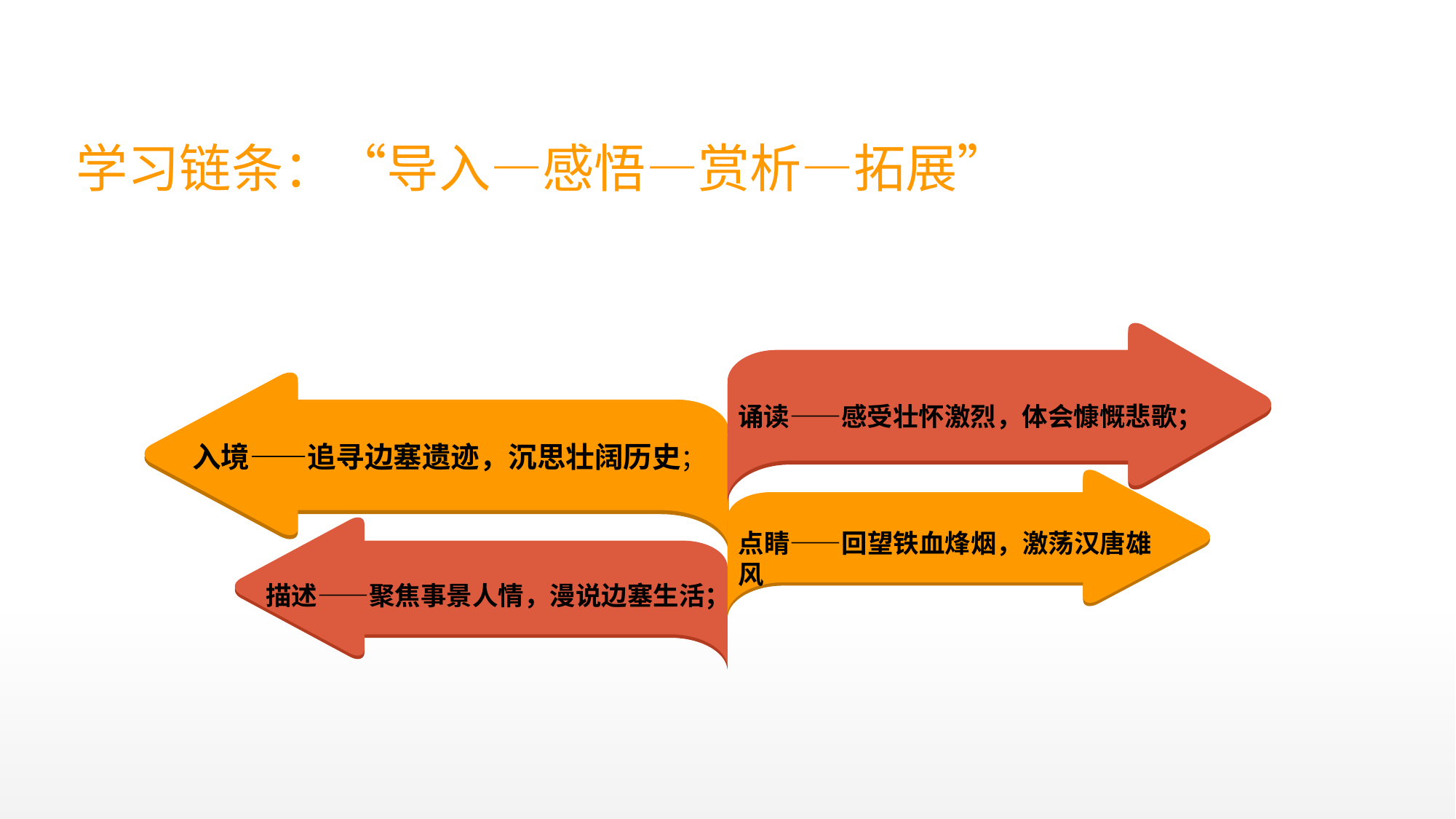

学习链条：“导入—感悟—赏析—拓展”

请替换文字内容
请替换文字内容

诵读——感受壮怀激烈，体会慷慨悲歌；

入境——追寻边塞遗迹，沉思壮阔历史；

点睛——回望铁血烽烟，激荡汉唐雄风
描述——聚焦事景人情，漫说边塞生活；